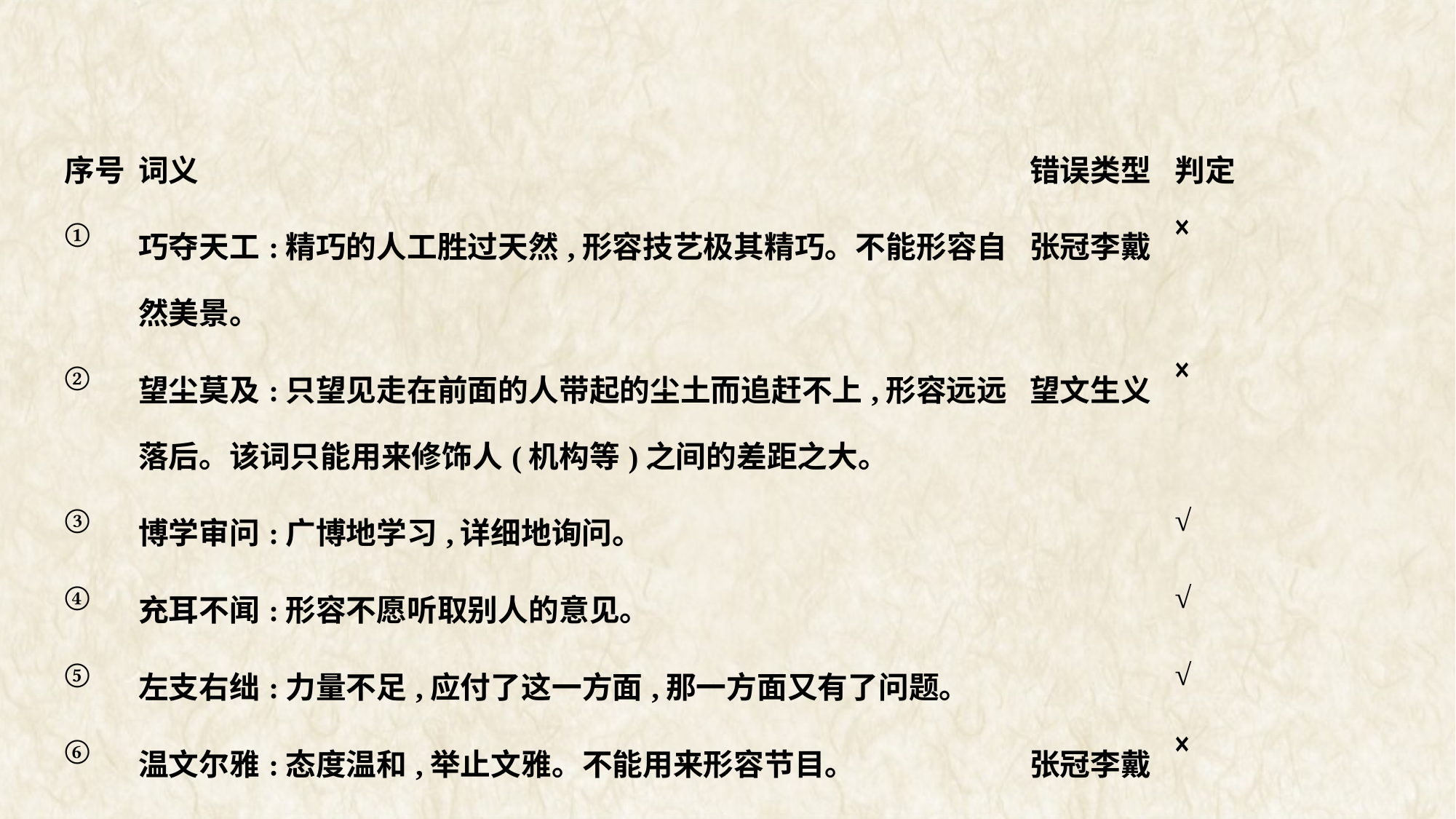

| 序号 | 词义 | 错误类型 | 判定 |
| --- | --- | --- | --- |
| ① | 巧夺天工:精巧的人工胜过天然,形容技艺极其精巧。不能形容自然美景。 | 张冠李戴 | × |
| ② | 望尘莫及:只望见走在前面的人带起的尘土而追赶不上,形容远远落后。该词只能用来修饰人(机构等)之间的差距之大。 | 望文生义 | × |
| ③ | 博学审问:广博地学习,详细地询问。 |  | √ |
| ④ | 充耳不闻:形容不愿听取别人的意见。 |  | √ |
| ⑤ | 左支右绌:力量不足,应付了这一方面,那一方面又有了问题。 |  | √ |
| ⑥ | 温文尔雅:态度温和,举止文雅。不能用来形容节目。 | 张冠李戴 | × |